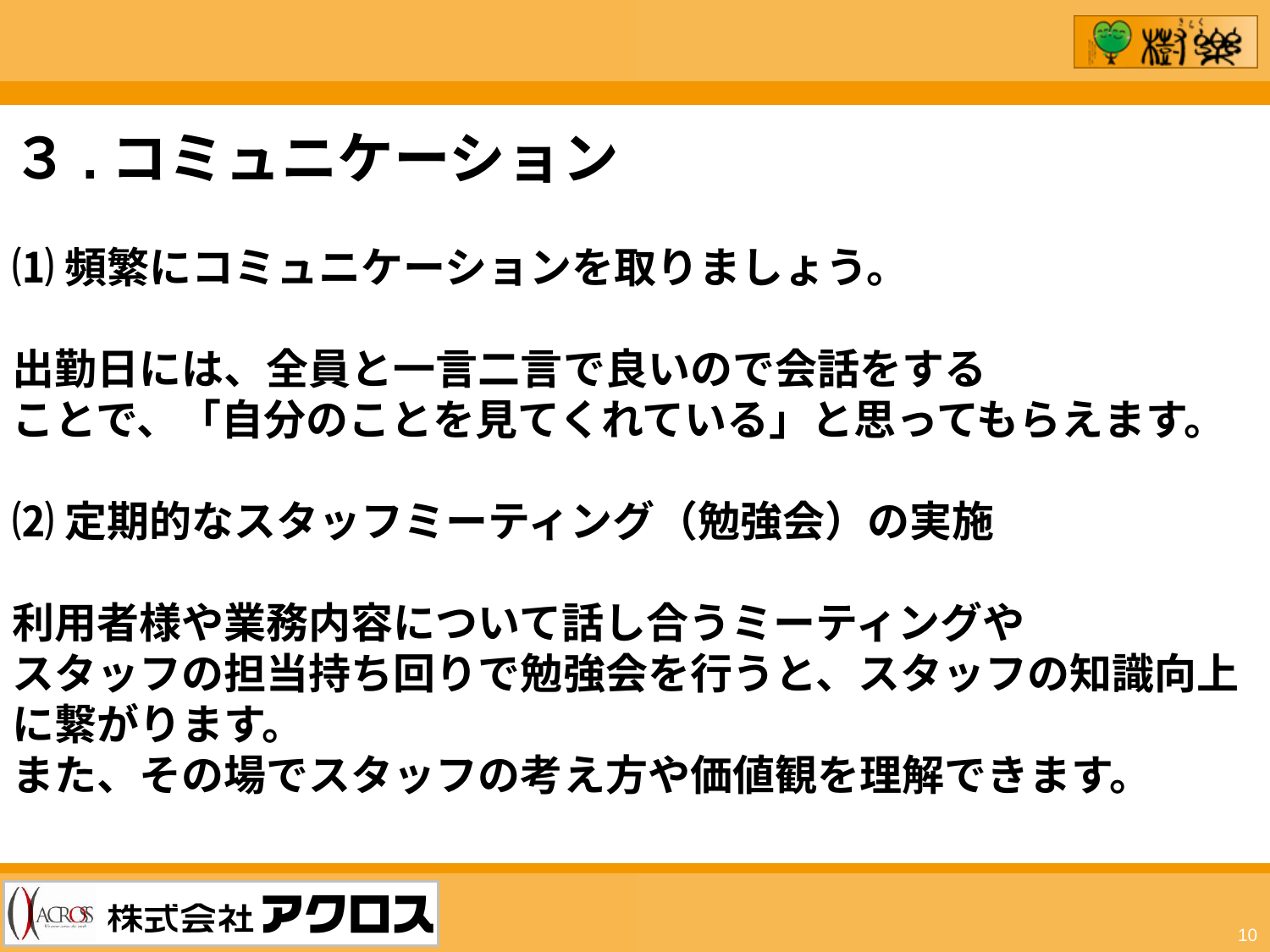

３.コミュニケーション

⑴頻繁にコミュニケーションを取りましょう。

出勤日には、全員と一言二言で良いので会話をする
ことで、「自分のことを見てくれている」と思ってもらえます。

⑵定期的なスタッフミーティング（勉強会）の実施

利用者様や業務内容について話し合うミーティングや
スタッフの担当持ち回りで勉強会を行うと、スタッフの知識向上に繋がります。
また、その場でスタッフの考え方や価値観を理解できます。

10